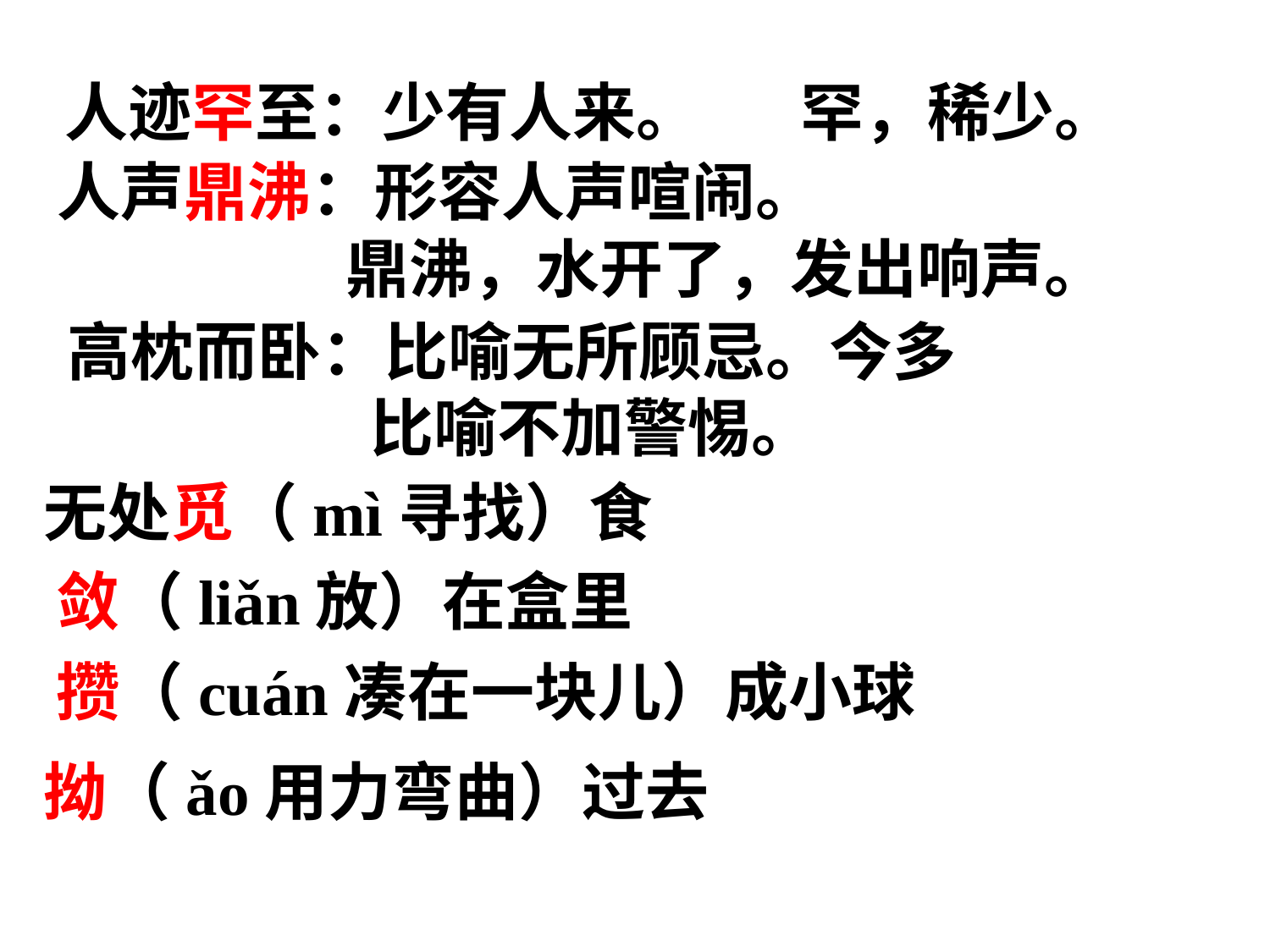

人迹罕至：少有人来。       罕，稀少。
人声鼎沸：形容人声喧闹。
                   鼎沸，水开了，发出响声。
高枕而卧：比喻无所顾忌。今多
                    比喻不加警惕。
无处觅（mì寻找）食
 敛（liǎn放）在盒里
 攒（cuán凑在一块儿）成小球
拗（ǎo用力弯曲）过去